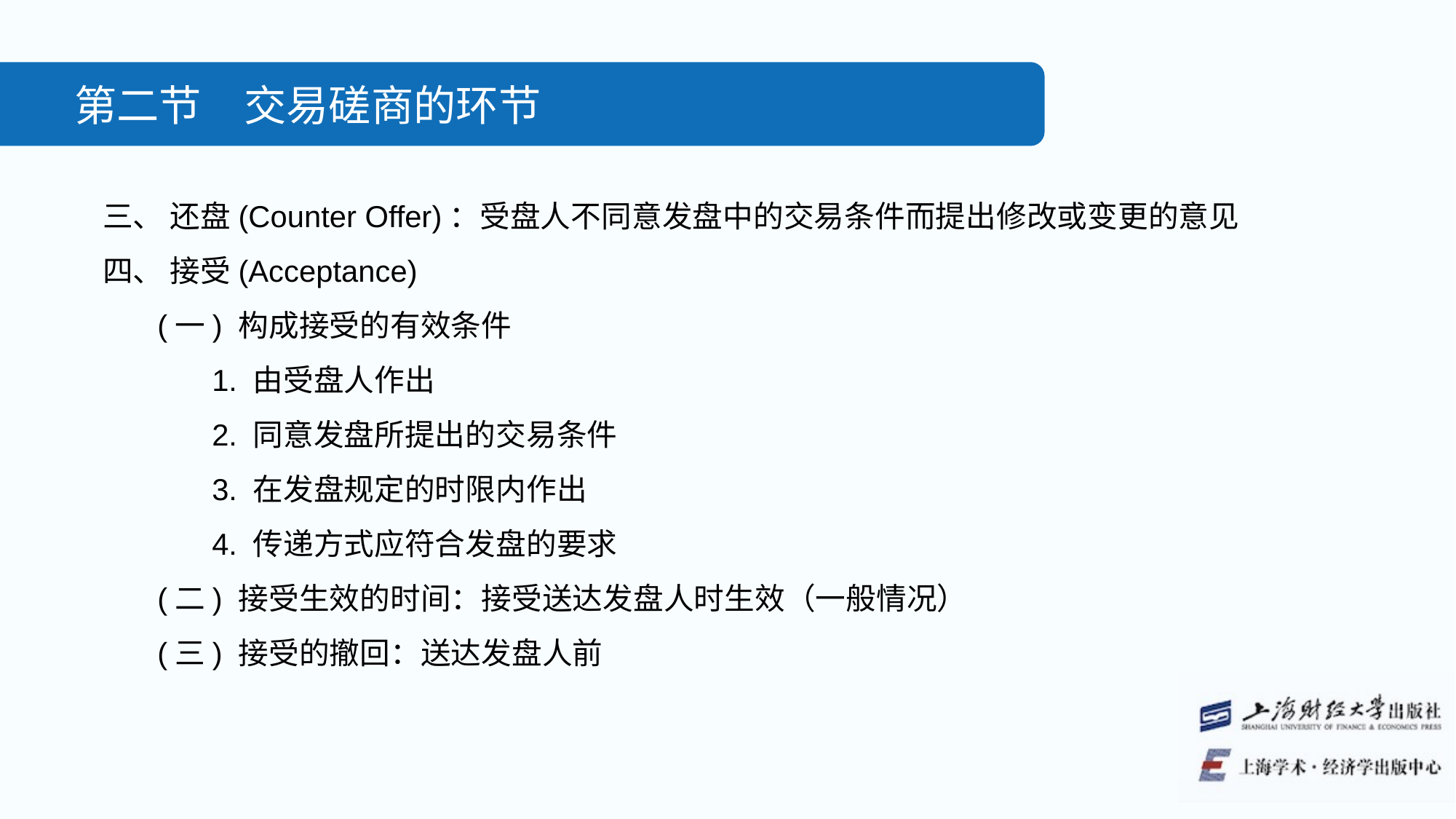

第二节　交易磋商的环节

三、 还盘(Counter Offer)：受盘人不同意发盘中的交易条件而提出修改或变更的意见
四、 接受(Acceptance)
(一) 构成接受的有效条件
1. 由受盘人作出
2. 同意发盘所提出的交易条件
3. 在发盘规定的时限内作出
4. 传递方式应符合发盘的要求
(二) 接受生效的时间：接受送达发盘人时生效（一般情况）
(三) 接受的撤回：送达发盘人前